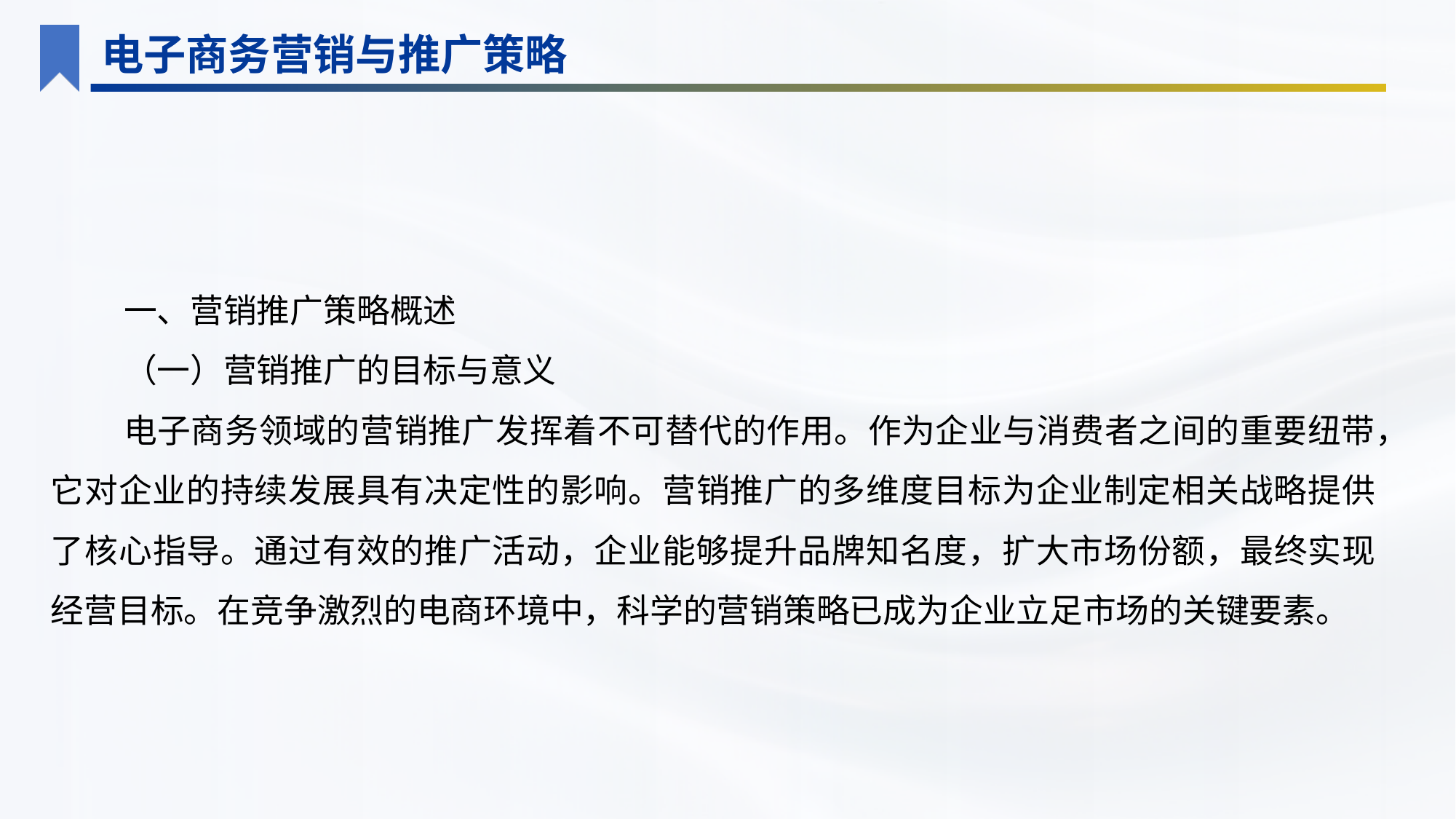

电子商务营销与推广策略
一、营销推广策略概述
（一）营销推广的目标与意义
电子商务领域的营销推广发挥着不可替代的作用。作为企业与消费者之间的重要纽带，它对企业的持续发展具有决定性的影响。营销推广的多维度目标为企业制定相关战略提供了核心指导。通过有效的推广活动，企业能够提升品牌知名度，扩大市场份额，最终实现经营目标。在竞争激烈的电商环境中，科学的营销策略已成为企业立足市场的关键要素。